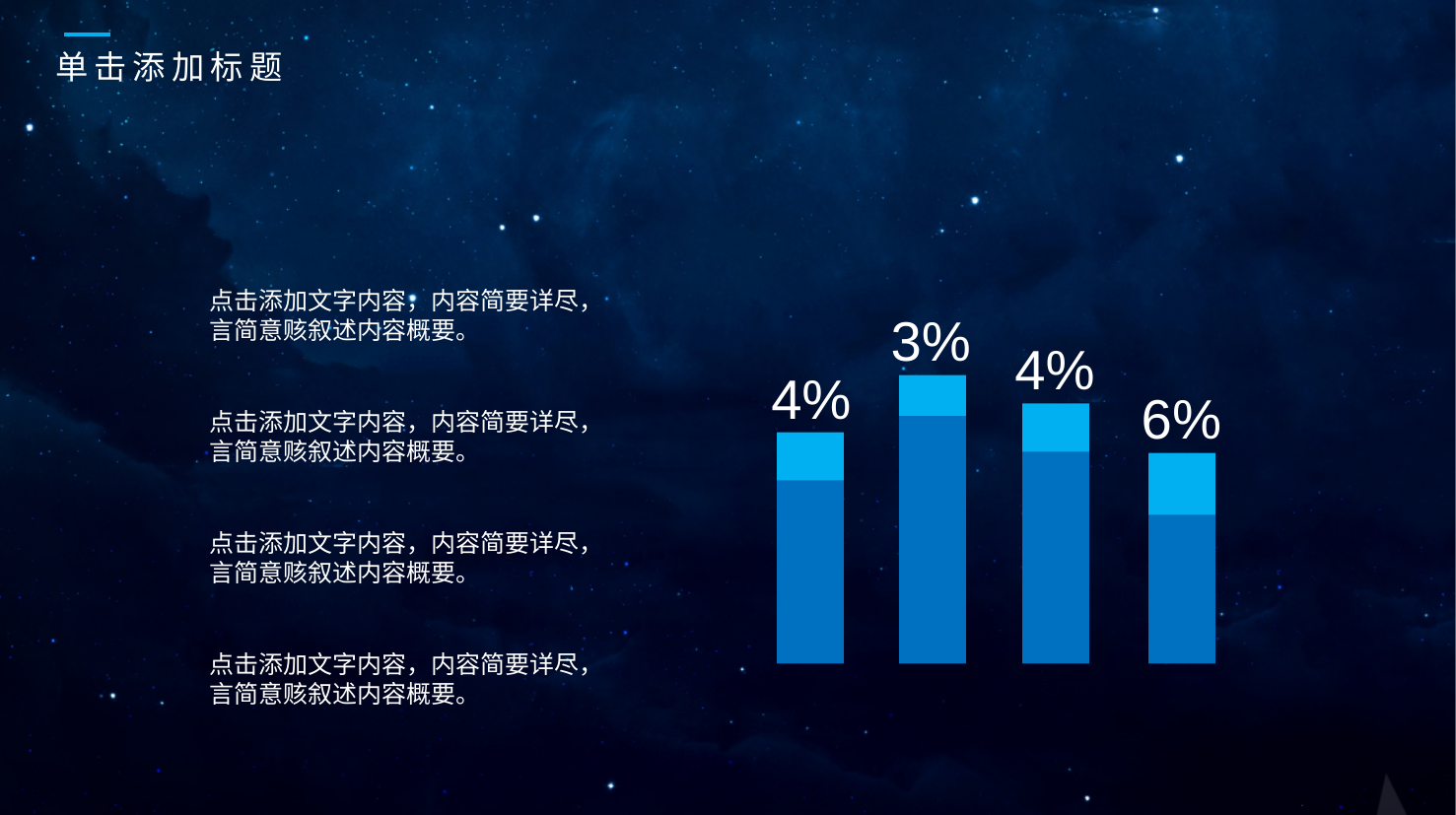

单击添加标题
点击添加文字内容，内容简要详尽，
言简意赅叙述内容概要。
3%
4%
4%

6%
点击添加文字内容，内容简要详尽，
言简意赅叙述内容概要。

点击添加文字内容，内容简要详尽，
言简意赅叙述内容概要。
点击添加文字内容，内容简要详尽，
言简意赅叙述内容概要。